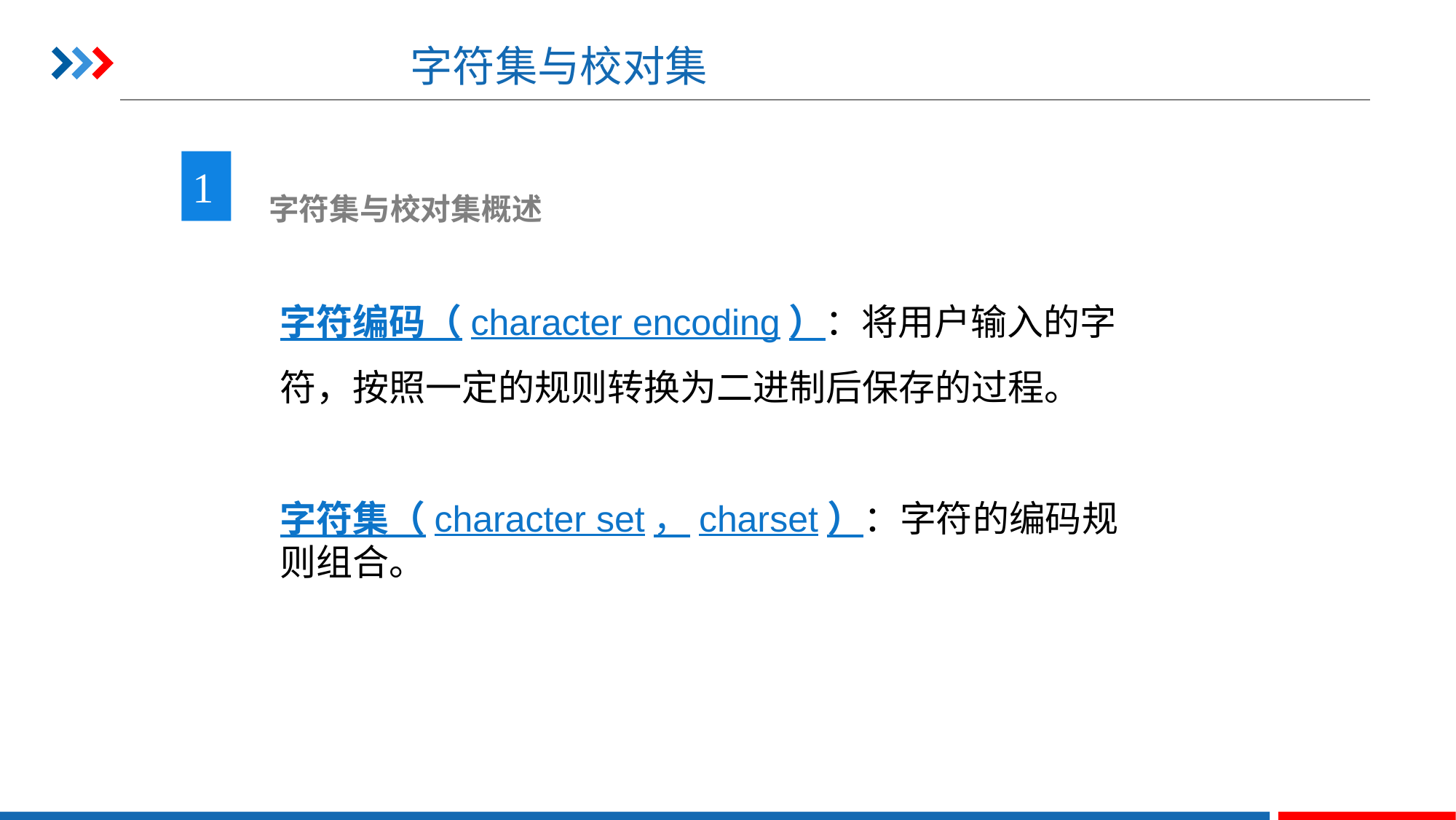

# 字符集与校对集

1
  字符集与校对集概述
字符编码（character encoding）：将用户输入的字符，按照一定的规则转换为二进制后保存的过程。

字符集（character set，charset）：字符的编码规则组合。